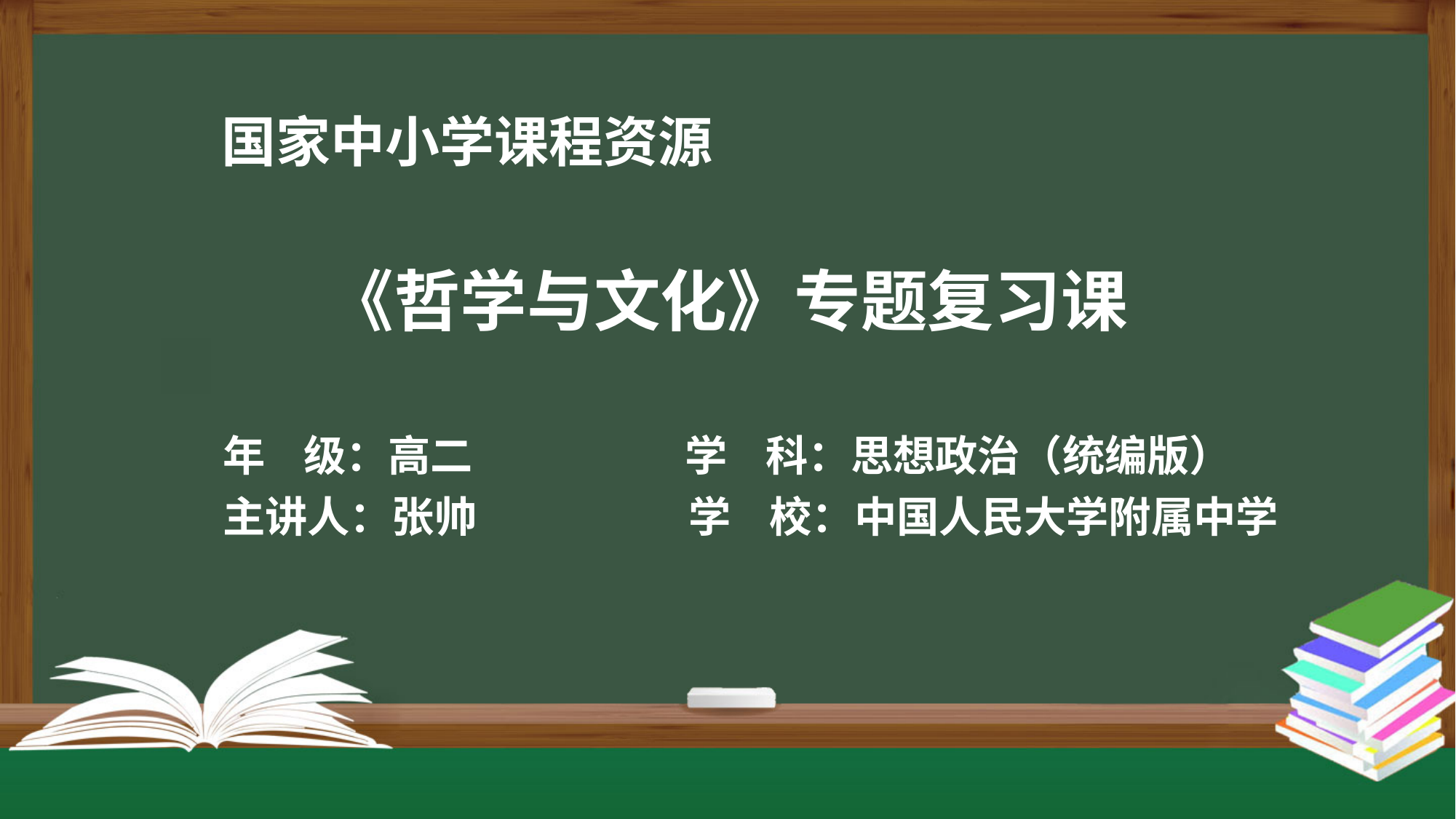

《哲学与文化》专题复习课
年    级：高二                      学    科：思想政治（统编版）
主讲人：张帅                      学    校：中国人民大学附属中学